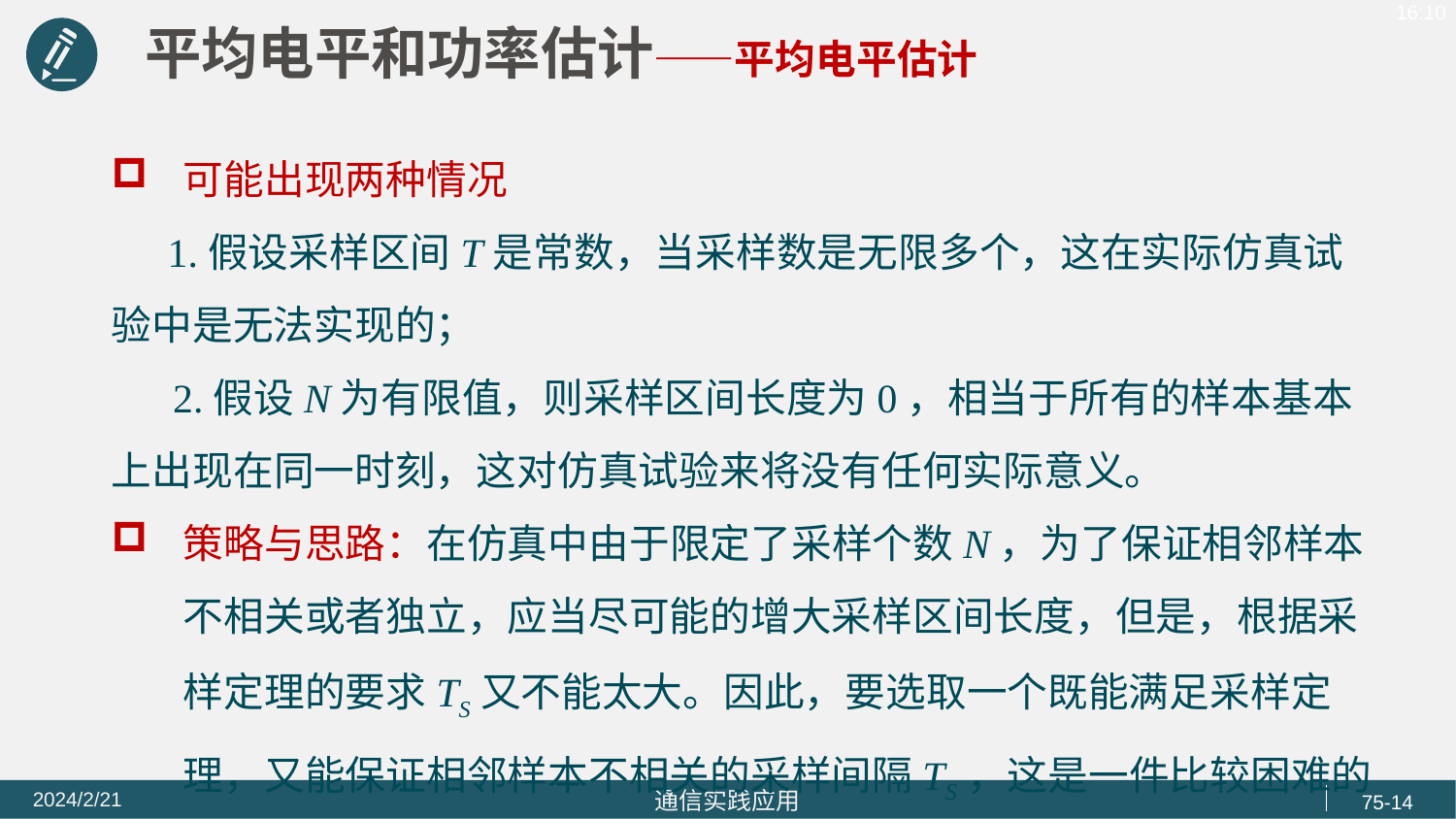

平均电平和功率估计——平均电平估计

可能出现两种情况
     1.假设采样区间T是常数，当采样数是无限多个，这在实际仿真试验中是无法实现的；
      2.假设N为有限值，则采样区间长度为0，相当于所有的样本基本上出现在同一时刻，这对仿真试验来将没有任何实际意义。
策略与思路：在仿真中由于限定了采样个数N，为了保证相邻样本不相关或者独立，应当尽可能的增大采样区间长度，但是，根据采样定理的要求TS又不能太大。因此，要选取一个既能满足采样定理，又能保证相邻样本不相关的采样间隔TS，这是一件比较困难的事情。